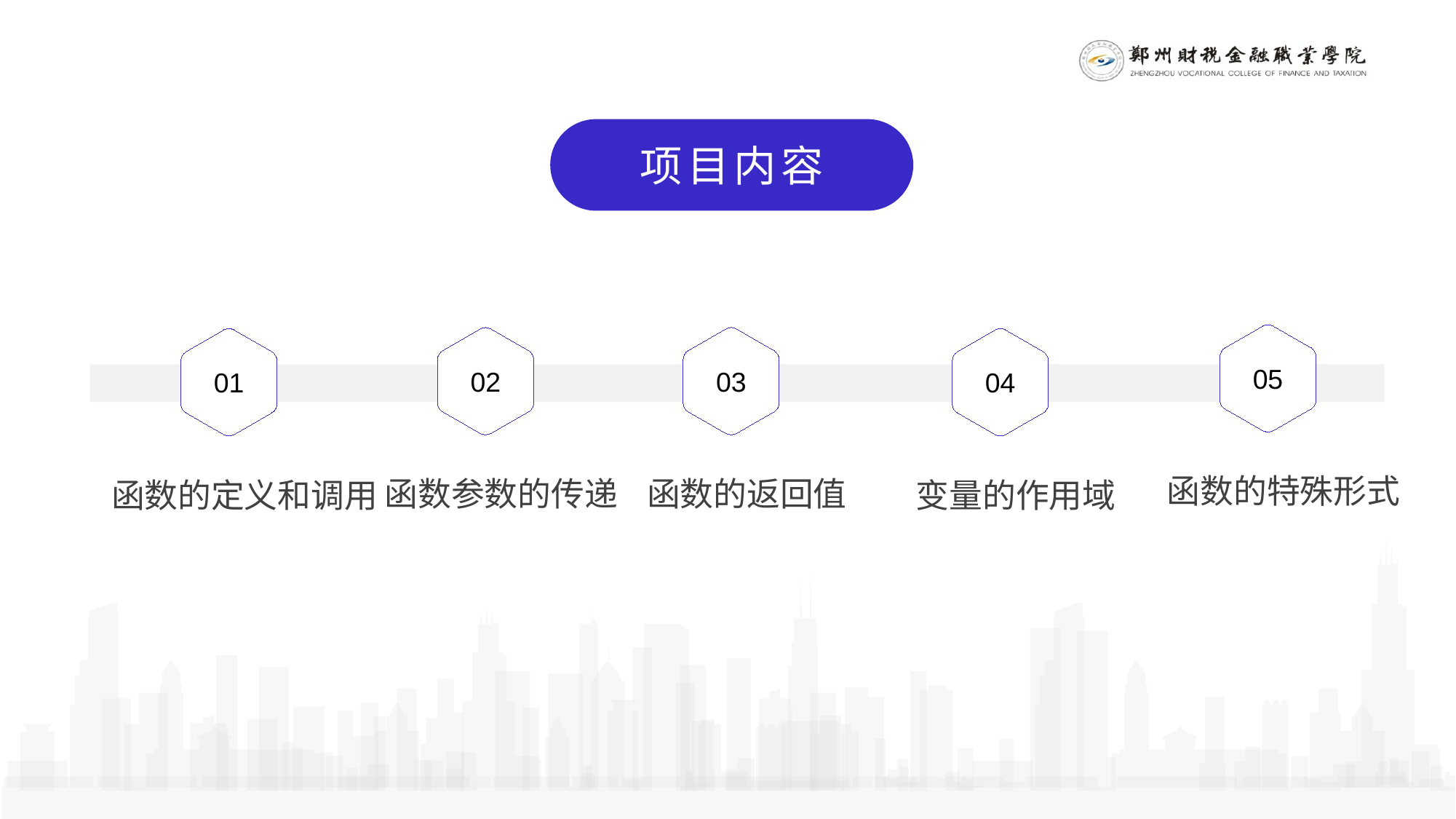

项目内容

05
02
03
01
04

函数的特殊形式
函数参数的传递
函数的返回值
函数的定义和调用
变量的作用域